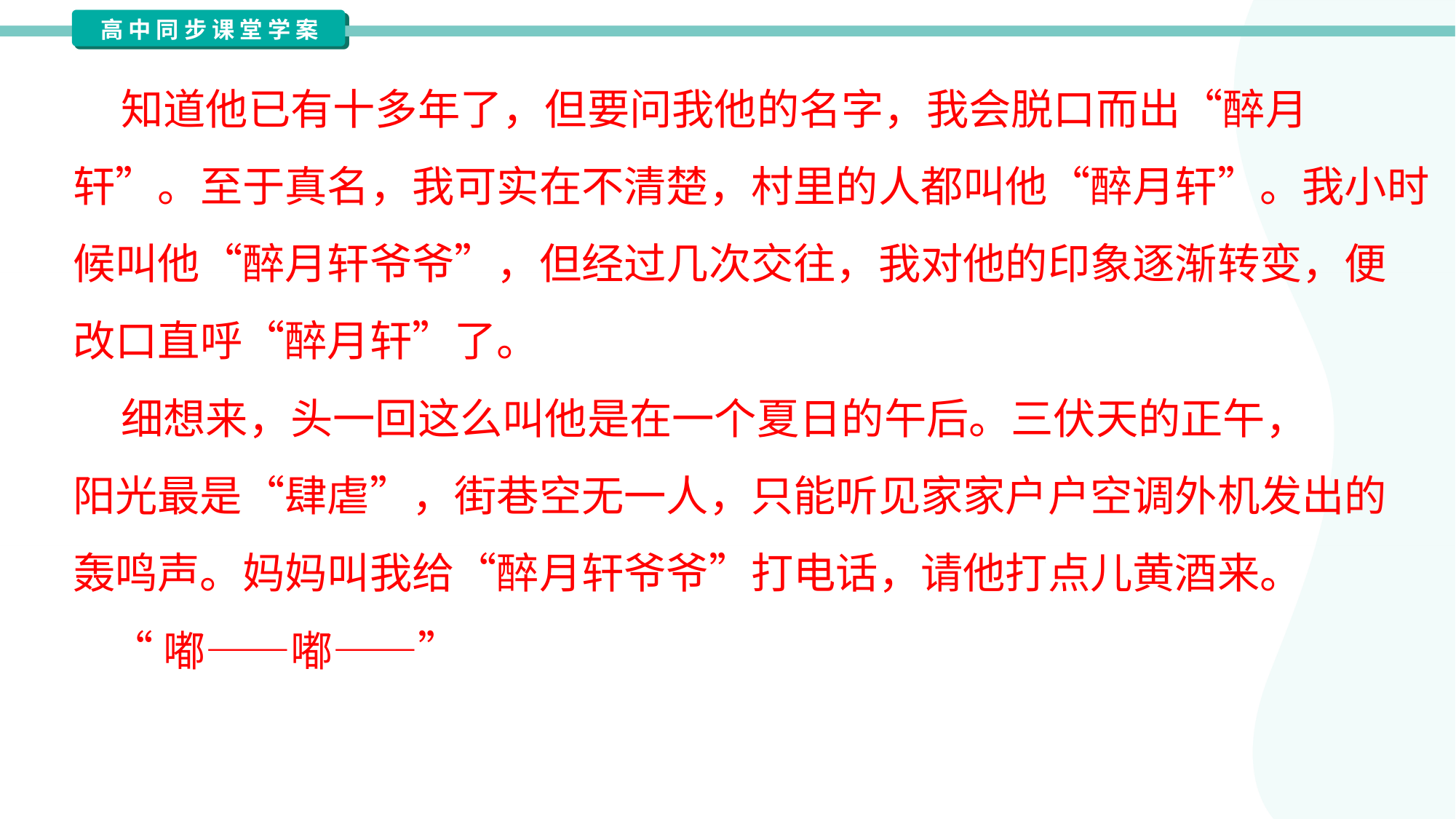

知道他已有十多年了，但要问我他的名字，我会脱口而出“醉月
轩”。至于真名，我可实在不清楚，村里的人都叫他“醉月轩”。我小时
候叫他“醉月轩爷爷”，但经过几次交往，我对他的印象逐渐转变，便
改口直呼“醉月轩”了。
    细想来，头一回这么叫他是在一个夏日的午后。三伏天的正午，
阳光最是“肆虐”，街巷空无一人，只能听见家家户户空调外机发出的
轰鸣声。妈妈叫我给“醉月轩爷爷”打电话，请他打点儿黄酒来。
    “嘟——嘟——”